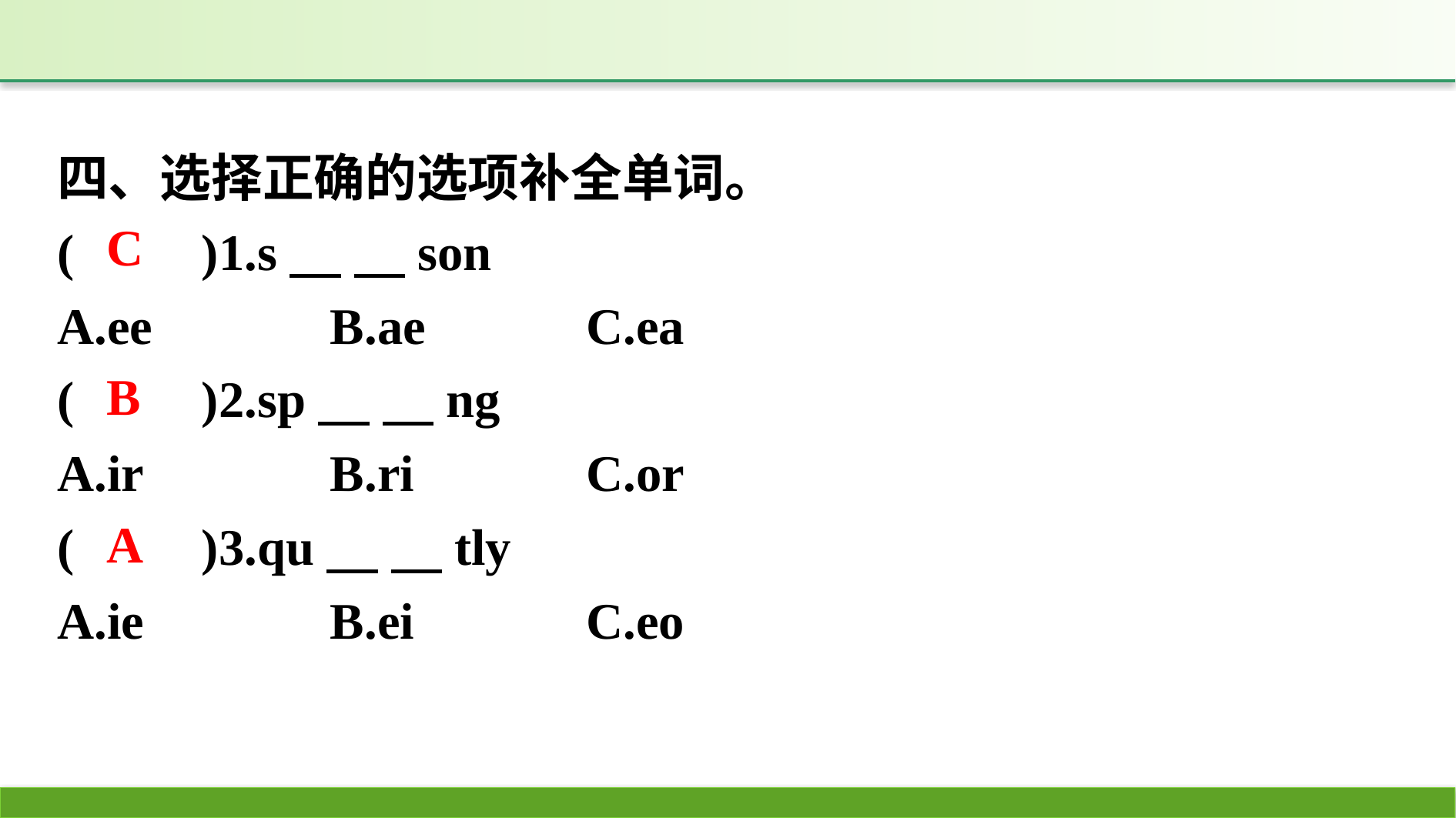

四、选择正确的选项补全单词。
(　　)1.s　 　son
A.ee		B.ae　	C.ea
(　　)2.sp　 　ng
A.ir		B.ri		C.or
(　　)3.qu　 　tly
A.ie		B.ei		C.eo
C
B
A